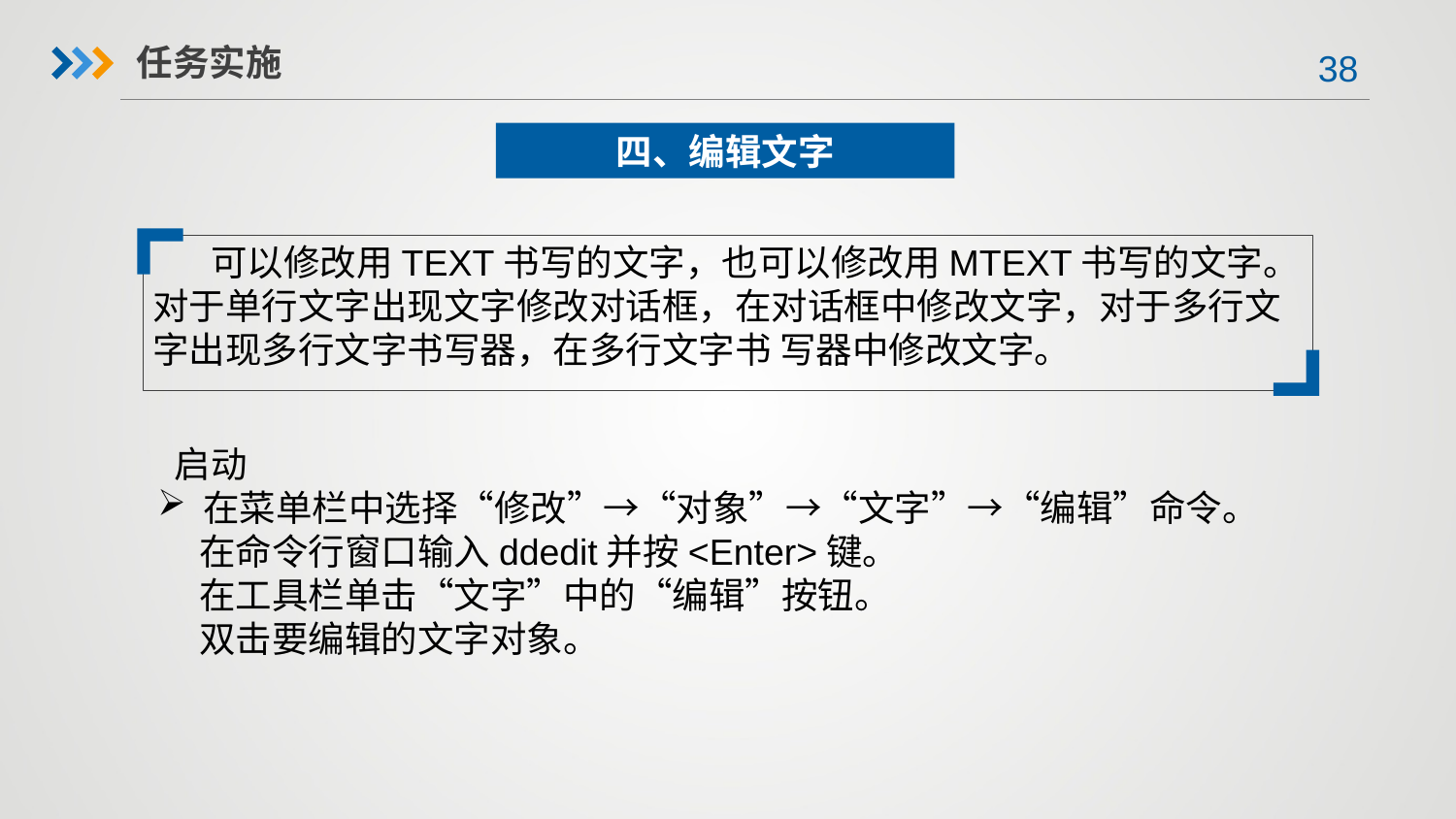

任务实施
四、编辑文字

      可以修改用TEXT书写的文字，也可以修改用MTEXT书写的文字。对于单行文字出现文字修改对话框，在对话框中修改文字，对于多行文字出现多行文字书写器，在多行文字书 写器中修改文字。

 启动在菜单栏中选择“修改”→“对象”→“文字”→“编辑”命令。
    在命令行窗口输入ddedit并按<Enter>键。
    在工具栏单击“文字”中的“编辑”按钮。
    双击要编辑的文字对象。